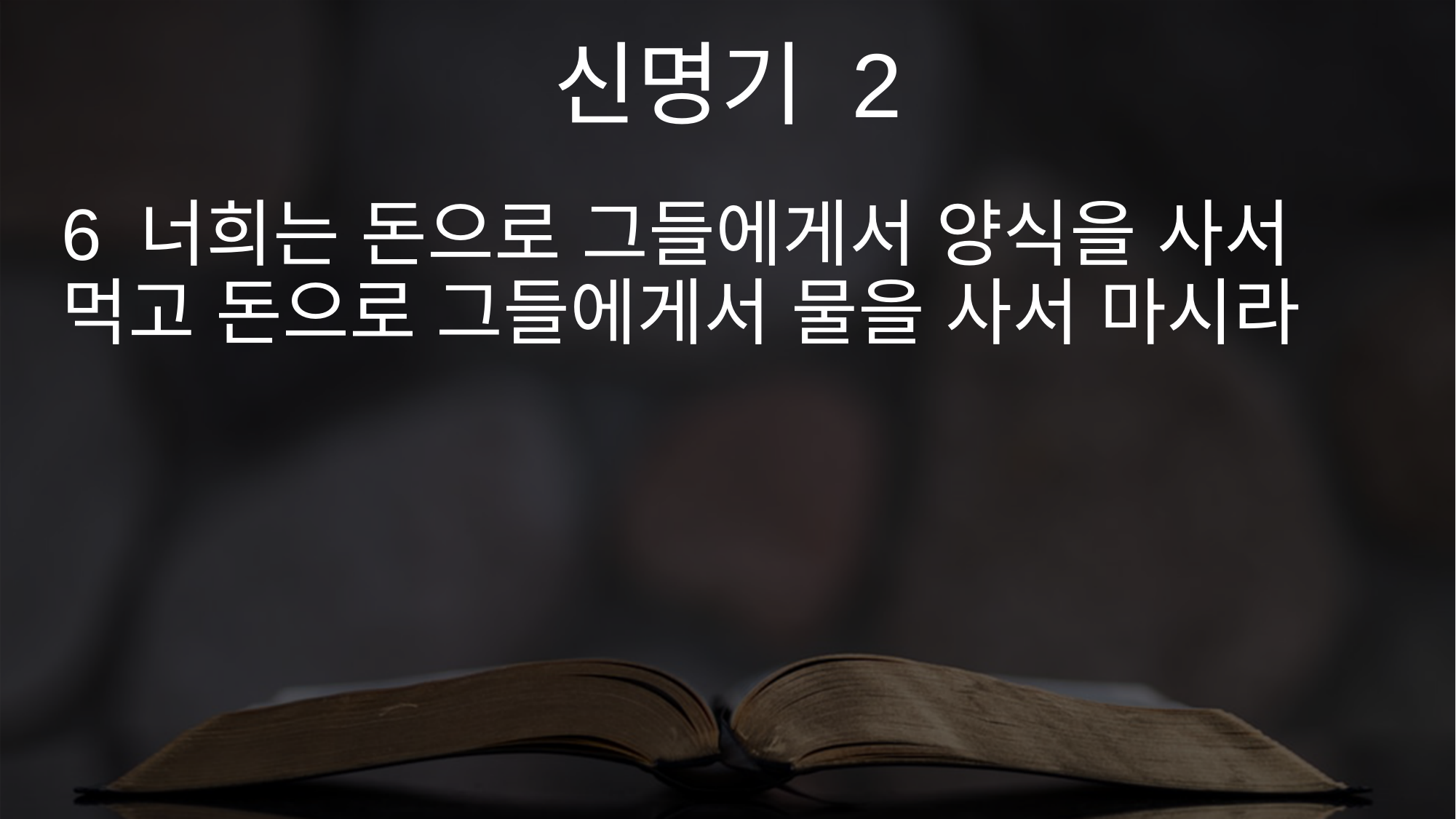

신명기 2
6 너희는 돈으로 그들에게서 양식을 사서 먹고 돈으로 그들에게서 물을 사서 마시라